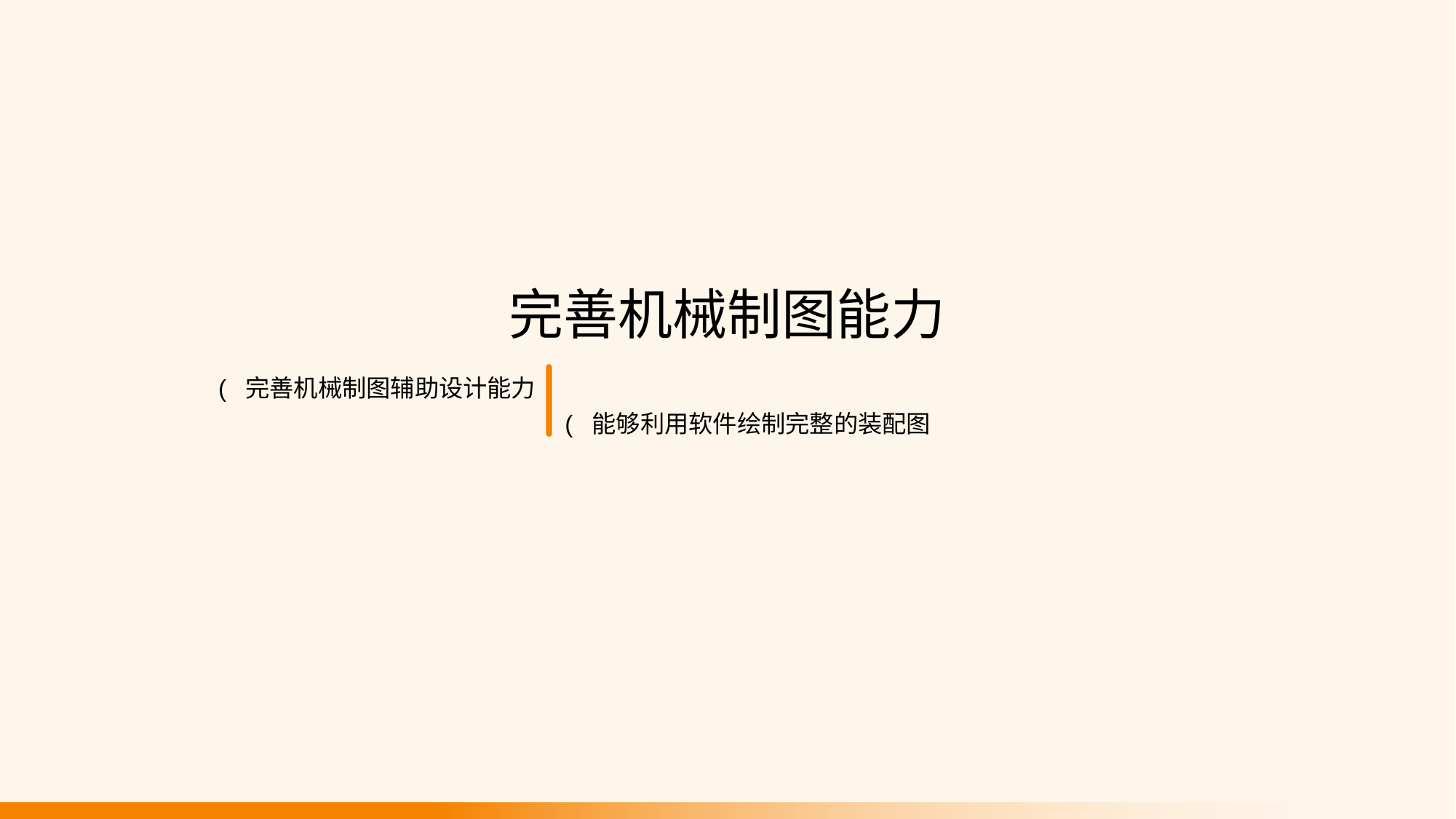

完善机械制图能力
(  完善机械制图辅助设计能力
      (  能够利用软件绘制完整的装配图